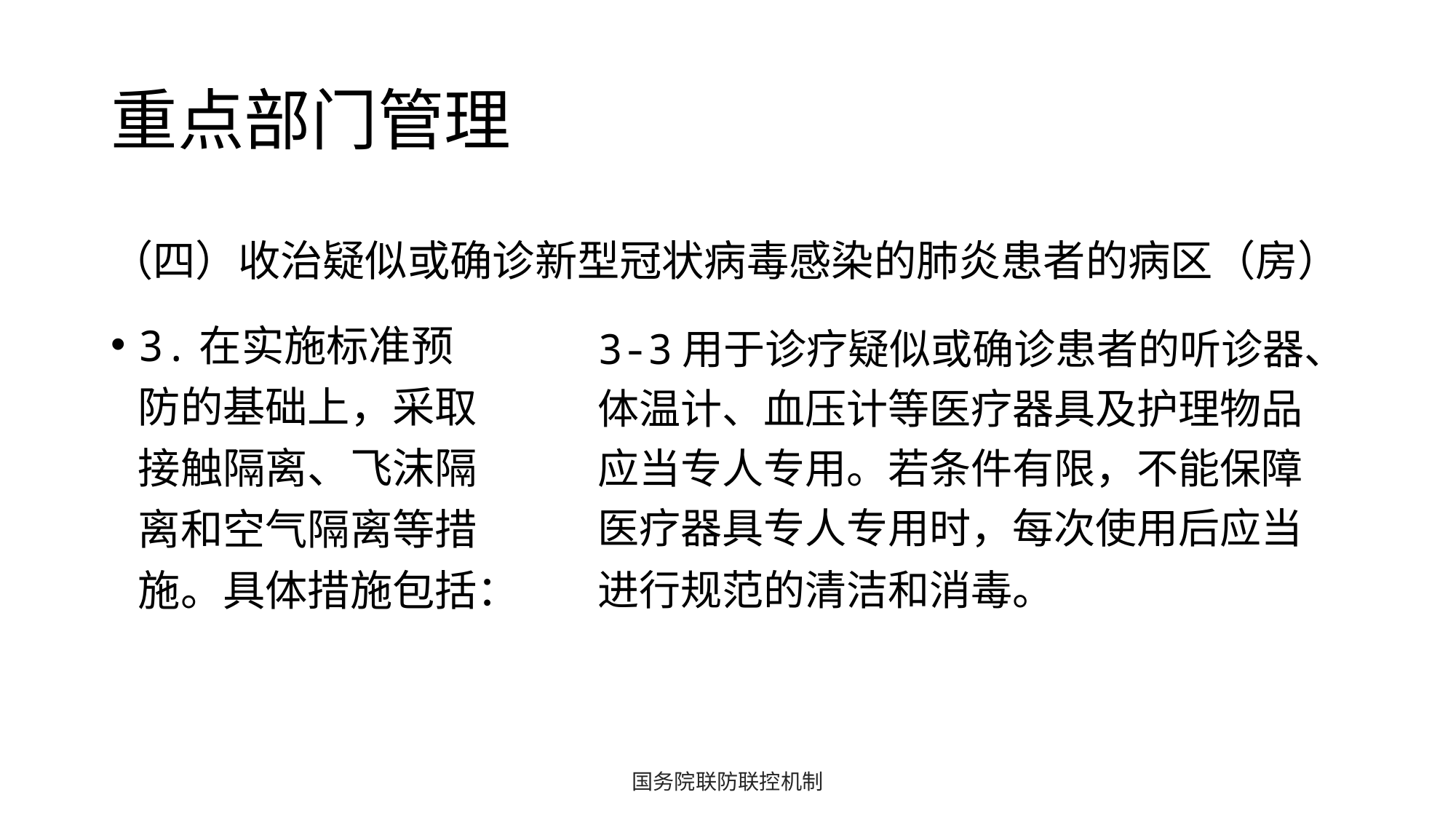

# 重点部门管理
（四）收治疑似或确诊新型冠状病毒感染的肺炎患者的病区（房）
3.在实施标准预防的基础上，采取接触隔离、飞沫隔离和空气隔离等措施。具体措施包括：

3-3用于诊疗疑似或确诊患者的听诊器、体温计、血压计等医疗器具及护理物品应当专人专用。若条件有限，不能保障医疗器具专人专用时，每次使用后应当进行规范的清洁和消毒。

国务院联防联控机制
22